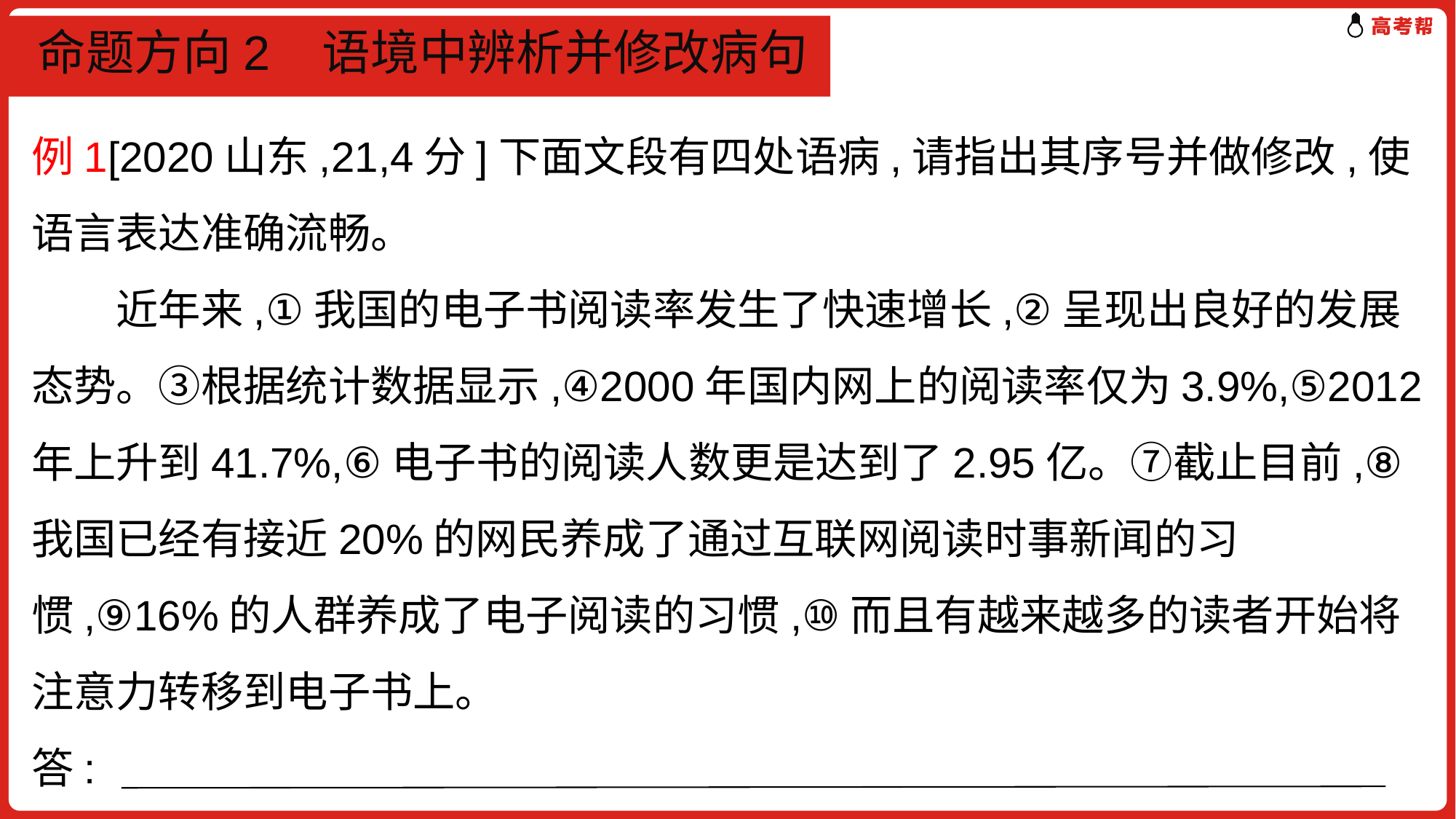

# 命题方向2   语境中辨析并修改病句
例1[2020山东,21,4分]下面文段有四处语病,请指出其序号并做修改,使语言表达准确流畅。
　　近年来,①我国的电子书阅读率发生了快速增长,②呈现出良好的发展态势。③根据统计数据显示,④2000年国内网上的阅读率仅为3.9%,⑤2012年上升到41.7%,⑥电子书的阅读人数更是达到了2.95亿。⑦截止目前,⑧我国已经有接近20%的网民养成了通过互联网阅读时事新闻的习惯,⑨16%的人群养成了电子阅读的习惯,⑩而且有越来越多的读者开始将注意力转移到电子书上。
答: